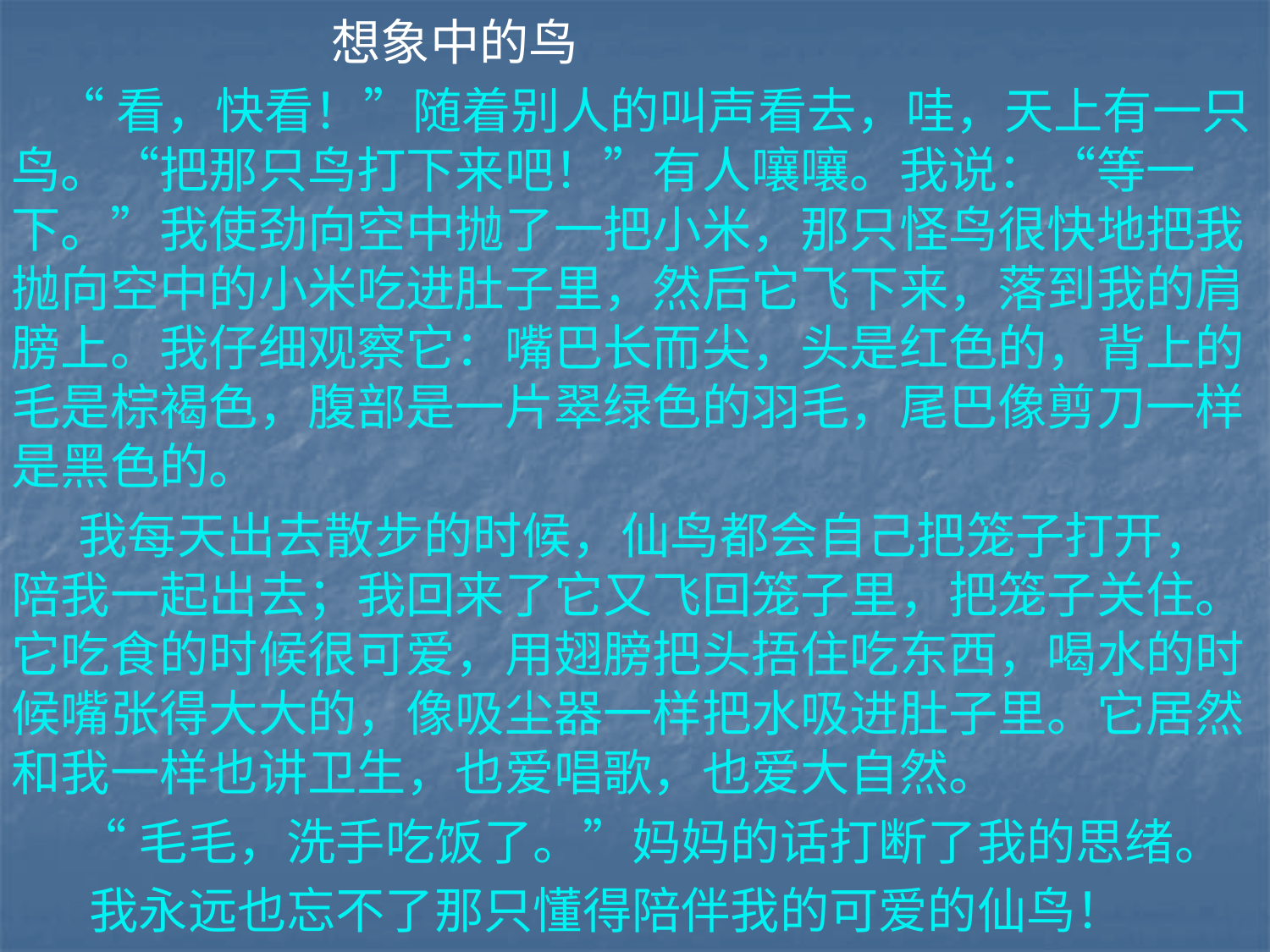

想象中的鸟
    “看，快看！”随着别人的叫声看去，哇，天上有一只鸟。“把那只鸟打下来吧！”有人嚷嚷。我说：“等一下。”我使劲向空中抛了一把小米，那只怪鸟很快地把我抛向空中的小米吃进肚子里，然后它飞下来，落到我的肩膀上。我仔细观察它：嘴巴长而尖，头是红色的，背上的毛是棕褐色，腹部是一片翠绿色的羽毛，尾巴像剪刀一样是黑色的。
     我每天出去散步的时候，仙鸟都会自己把笼子打开，陪我一起出去；我回来了它又飞回笼子里，把笼子关住。它吃食的时候很可爱，用翅膀把头捂住吃东西，喝水的时候嘴张得大大的，像吸尘器一样把水吸进肚子里。它居然和我一样也讲卫生，也爱唱歌，也爱大自然。
      “毛毛，洗手吃饭了。”妈妈的话打断了我的思绪。
      我永远也忘不了那只懂得陪伴我的可爱的仙鸟！